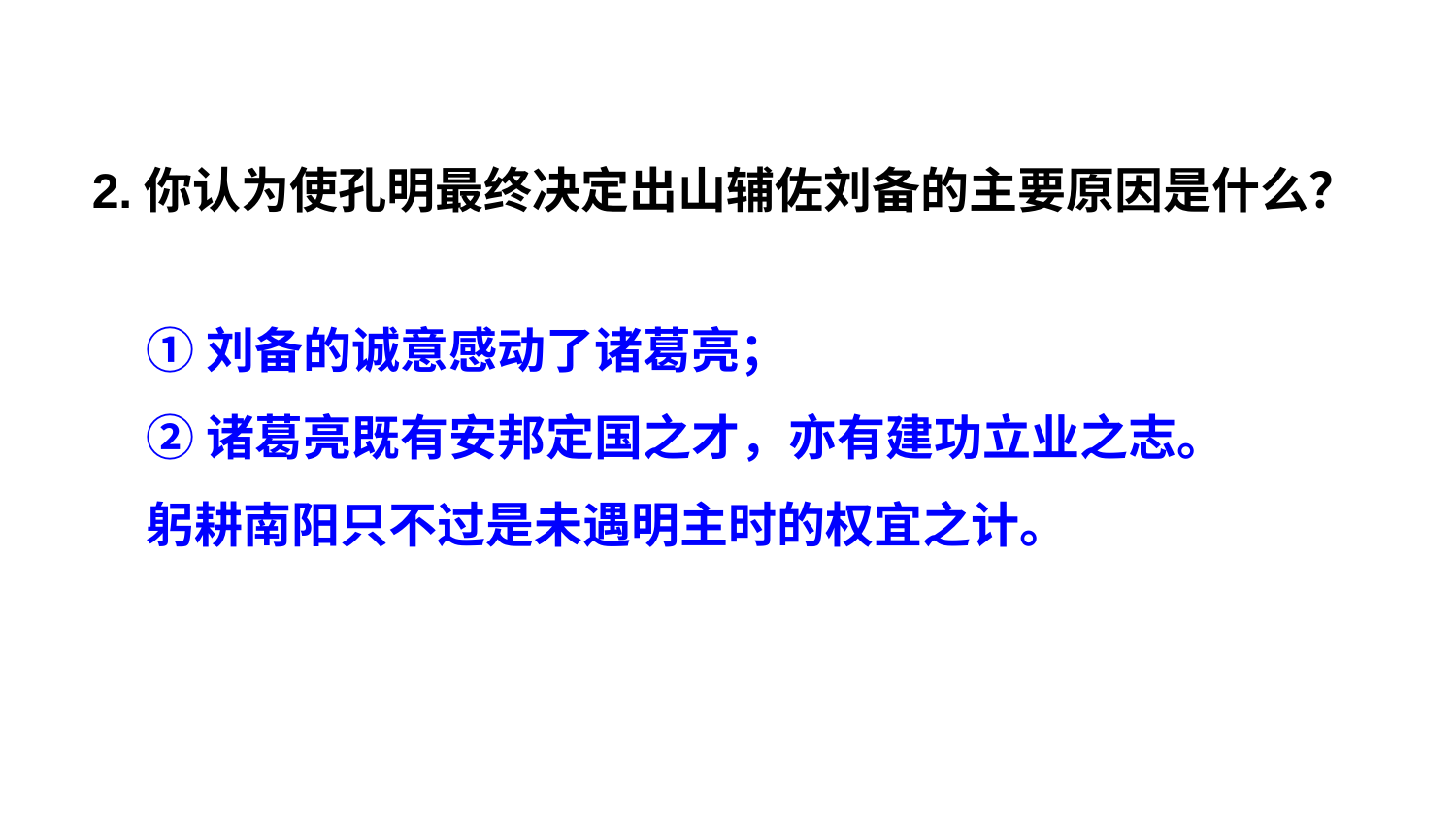

2.你认为使孔明最终决定出山辅佐刘备的主要原因是什么？
①刘备的诚意感动了诸葛亮；
②诸葛亮既有安邦定国之才，亦有建功立业之志。躬耕南阳只不过是未遇明主时的权宜之计。